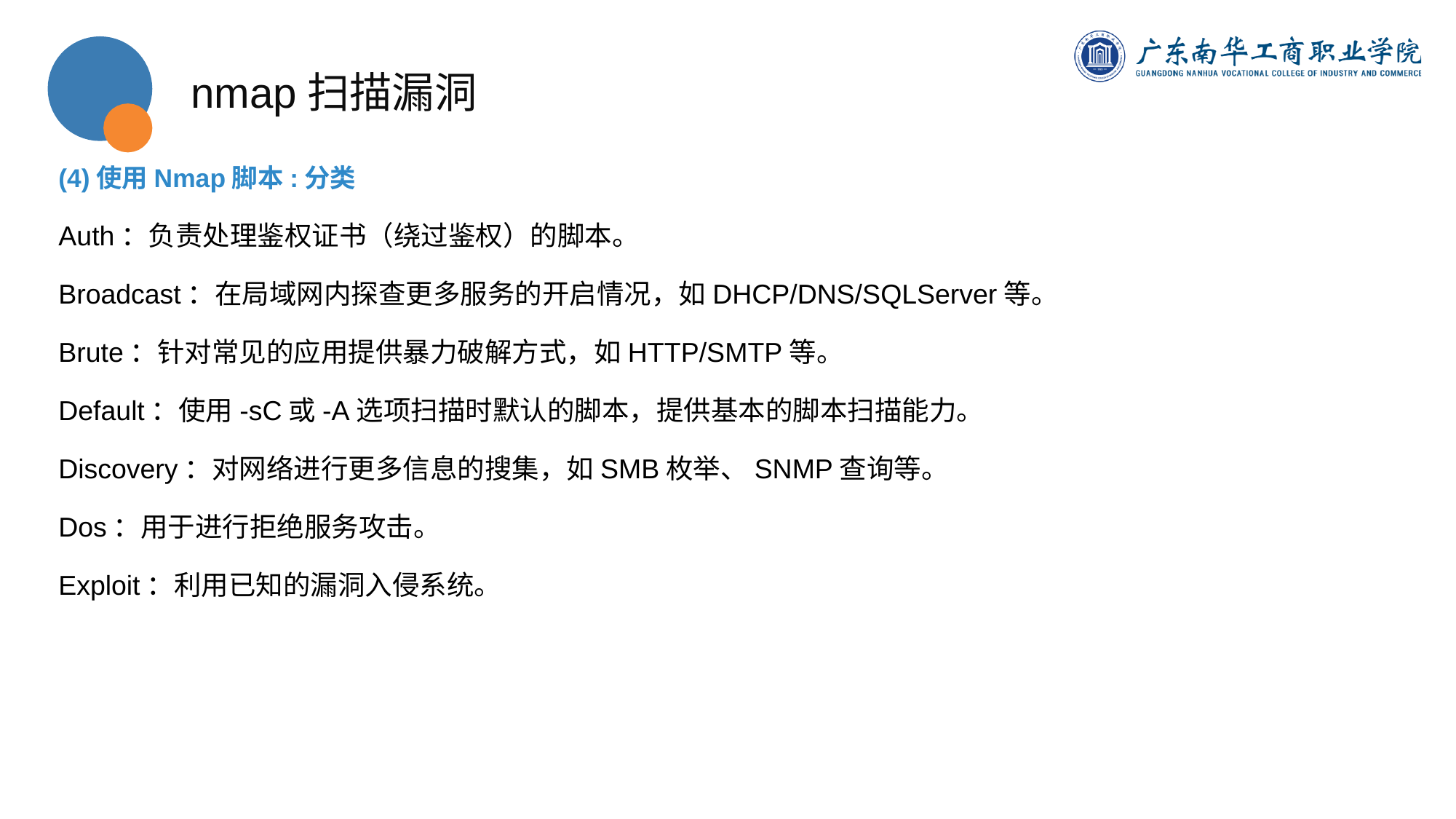

nmap扫描漏洞

(4)使用Nmap脚本:分类
Auth：负责处理鉴权证书（绕过鉴权）的脚本。
Broadcast：在局域网内探查更多服务的开启情况，如DHCP/DNS/SQLServer等。
Brute：针对常见的应用提供暴力破解方式，如HTTP/SMTP等。
Default：使用-sC或-A选项扫描时默认的脚本，提供基本的脚本扫描能力。
Discovery：对网络进行更多信息的搜集，如SMB枚举、SNMP查询等。
Dos：用于进行拒绝服务攻击。
Exploit：利用已知的漏洞入侵系统。